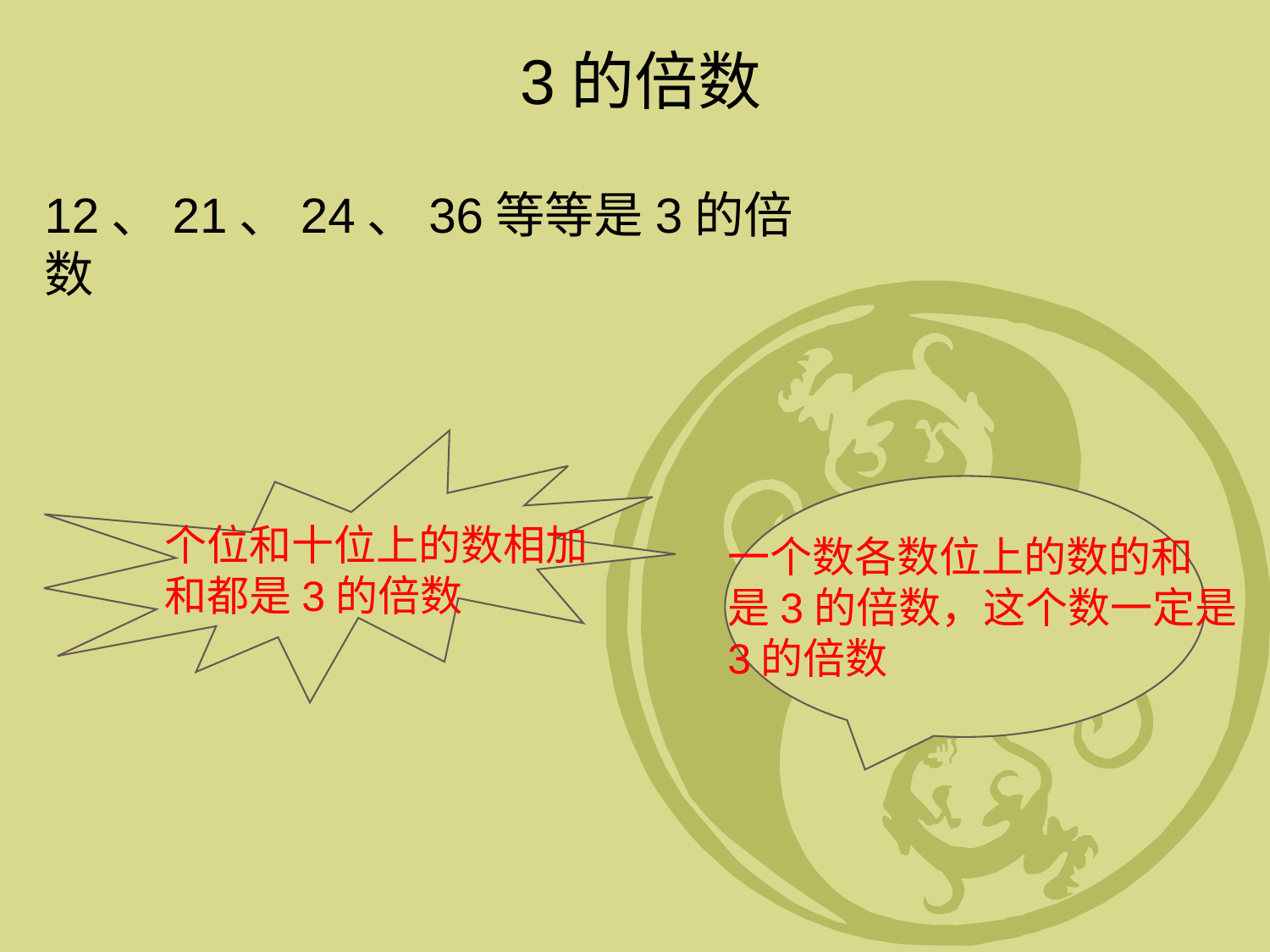

3的倍数
12、21、24、36等等是3的倍数

个位和十位上的数相加
和都是3的倍数
一个数各数位上的数的和
是3的倍数，这个数一定是
3的倍数